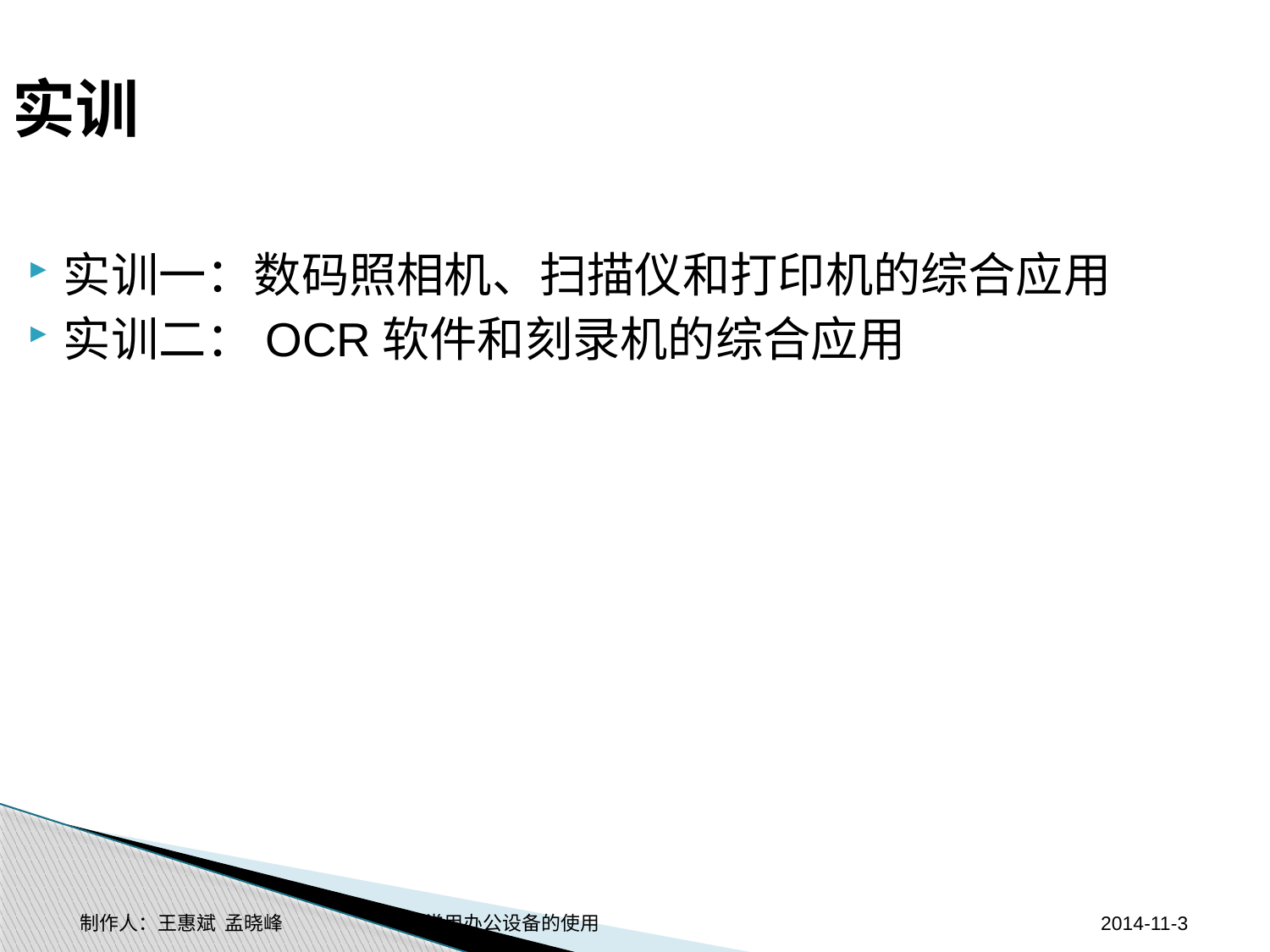

实训
实训一：数码照相机、扫描仪和打印机的综合应用
实训二：OCR软件和刻录机的综合应用

制作人：王惠斌  孟晓峰                                常用办公设备的使用
2014-11-3